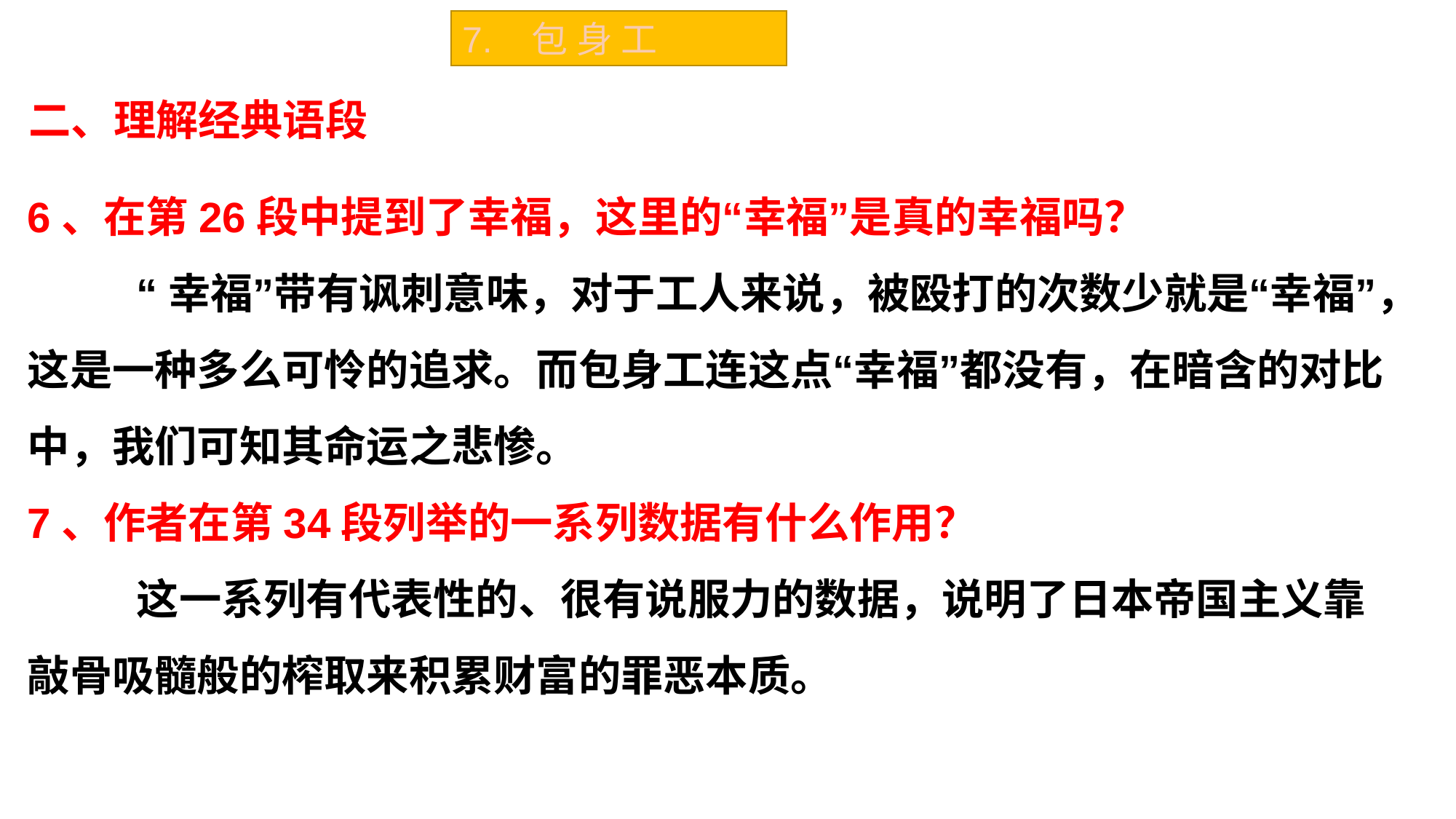

7.   包 身 工
二、理解经典语段
6、在第26段中提到了幸福，这里的“幸福”是真的幸福吗？
	“幸福”带有讽刺意味，对于工人来说，被殴打的次数少就是“幸福”，这是一种多么可怜的追求。而包身工连这点“幸福”都没有，在暗含的对比中，我们可知其命运之悲惨。
7、作者在第34段列举的一系列数据有什么作用？
	这一系列有代表性的、很有说服力的数据，说明了日本帝国主义靠敲骨吸髓般的榨取来积累财富的罪恶本质。